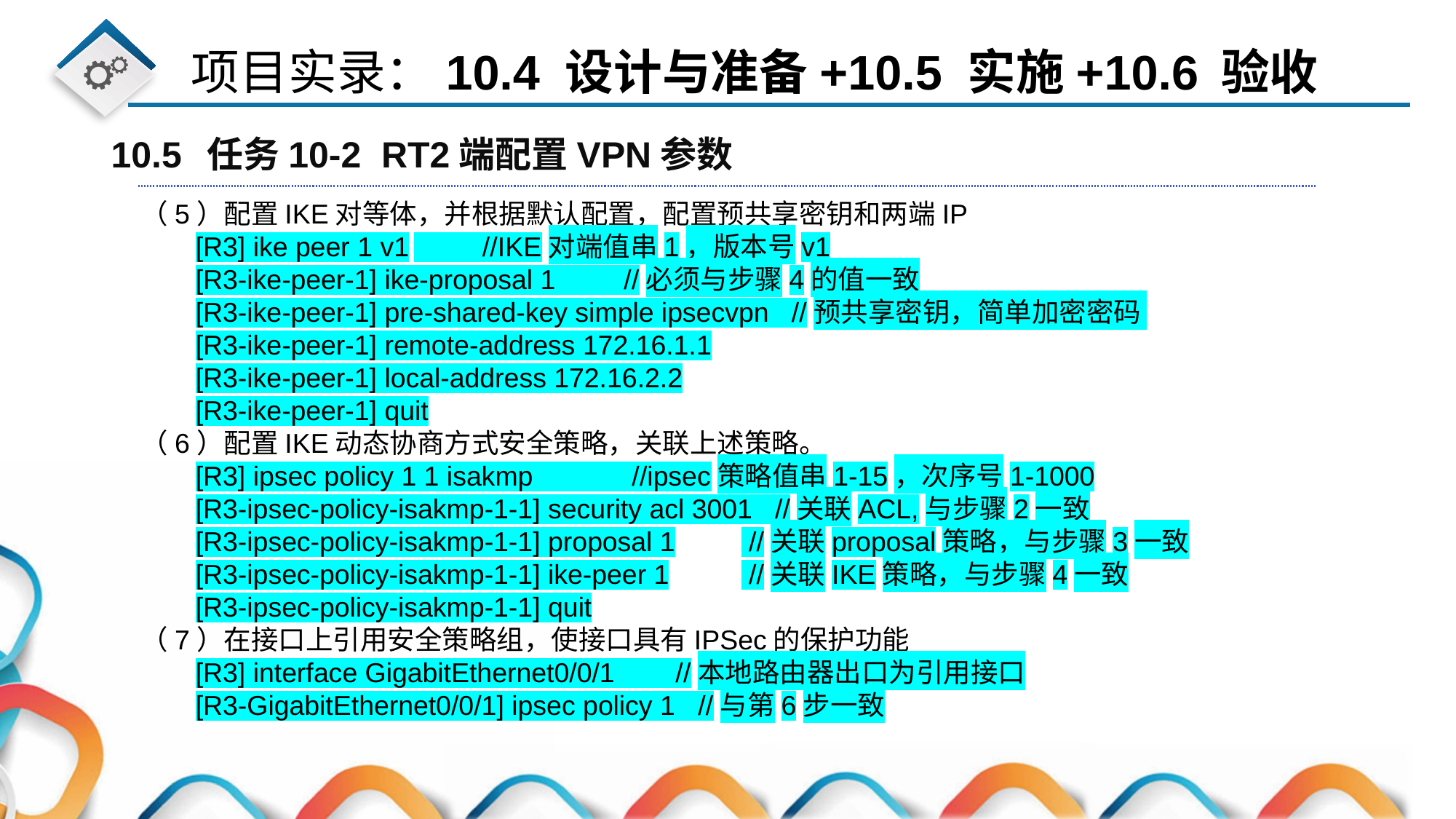

10.5  任务10-2  RT2端配置VPN参数

（5）配置IKE对等体，并根据默认配置，配置预共享密钥和两端IP
[R3] ike peer 1 v1	         //IKE对端值串1，版本号v1
[R3-ike-peer-1] ike-proposal 1         //必须与步骤4的值一致
[R3-ike-peer-1] pre-shared-key simple ipsecvpn   //预共享密钥，简单加密密码
[R3-ike-peer-1] remote-address 172.16.1.1
[R3-ike-peer-1] local-address 172.16.2.2
[R3-ike-peer-1] quit
（6）配置IKE动态协商方式安全策略，关联上述策略。
[R3] ipsec policy 1 1 isakmp             //ipsec策略值串1-15，次序号1-1000
[R3-ipsec-policy-isakmp-1-1] security acl 3001   //关联ACL,与步骤2一致
[R3-ipsec-policy-isakmp-1-1] proposal 1	 //关联proposal策略，与步骤3一致
[R3-ipsec-policy-isakmp-1-1] ike-peer 1	 //关联IKE策略，与步骤4一致
[R3-ipsec-policy-isakmp-1-1] quit
（7）在接口上引用安全策略组，使接口具有IPSec的保护功能
[R3] interface GigabitEthernet0/0/1        //本地路由器出口为引用接口
[R3-GigabitEthernet0/0/1] ipsec policy 1   //与第6步一致